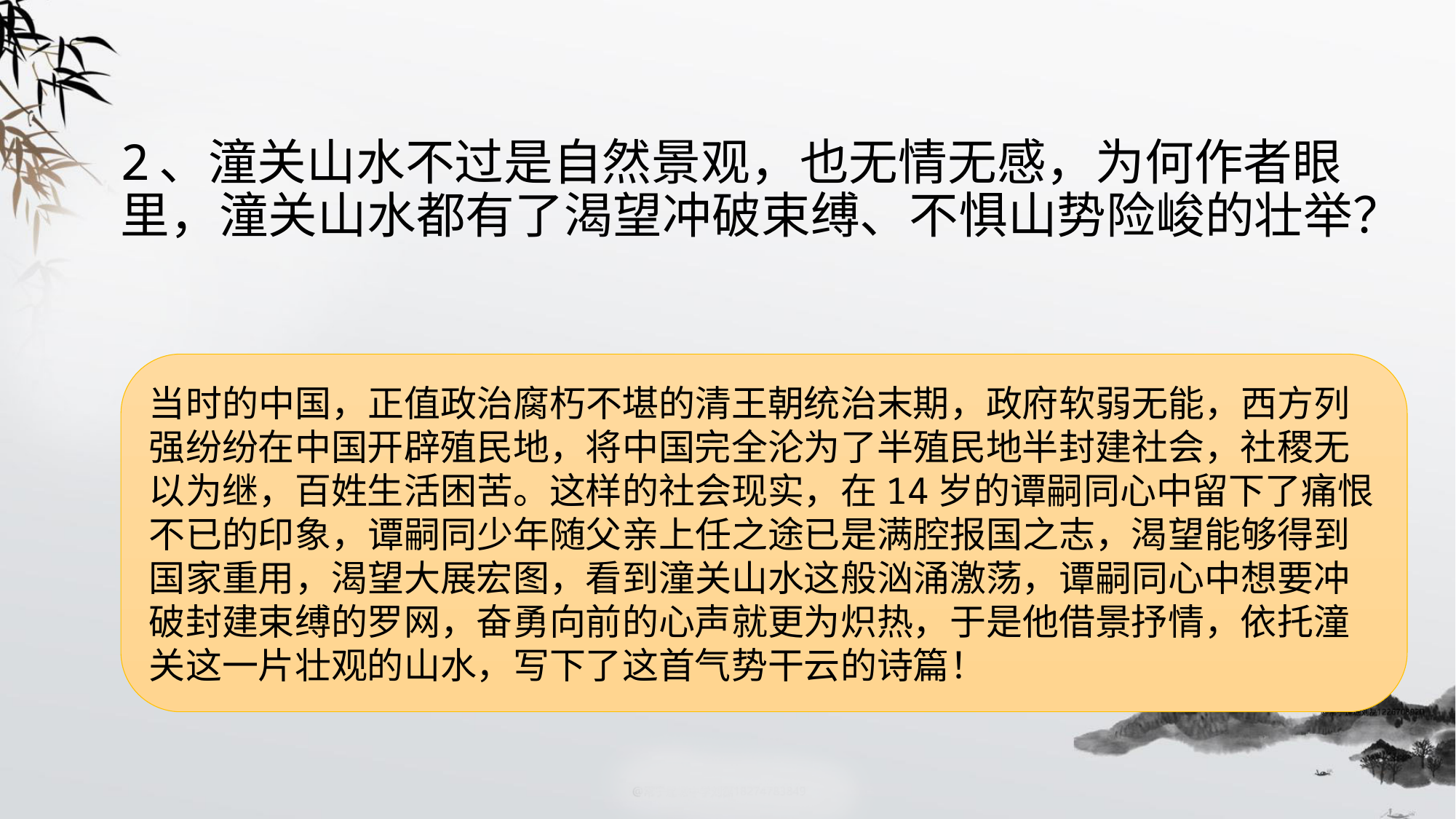

# 2、潼关山水不过是自然景观，也无情无感，为何作者眼里，潼关山水都有了渴望冲破束缚、不惧山势险峻的壮举？
当时的中国，正值政治腐朽不堪的清王朝统治末期，政府软弱无能，西方列强纷纷在中国开辟殖民地，将中国完全沦为了半殖民地半封建社会，社稷无以为继，百姓生活困苦。这样的社会现实，在14岁的谭嗣同心中留下了痛恨不已的印象，谭嗣同少年随父亲上任之途已是满腔报国之志，渴望能够得到国家重用，渴望大展宏图，看到潼关山水这般汹涌激荡，谭嗣同心中想要冲破封建束缚的罗网，奋勇向前的心声就更为炽热，于是他借景抒情，依托潼关这一片壮观的山水，写下了这首气势干云的诗篇！